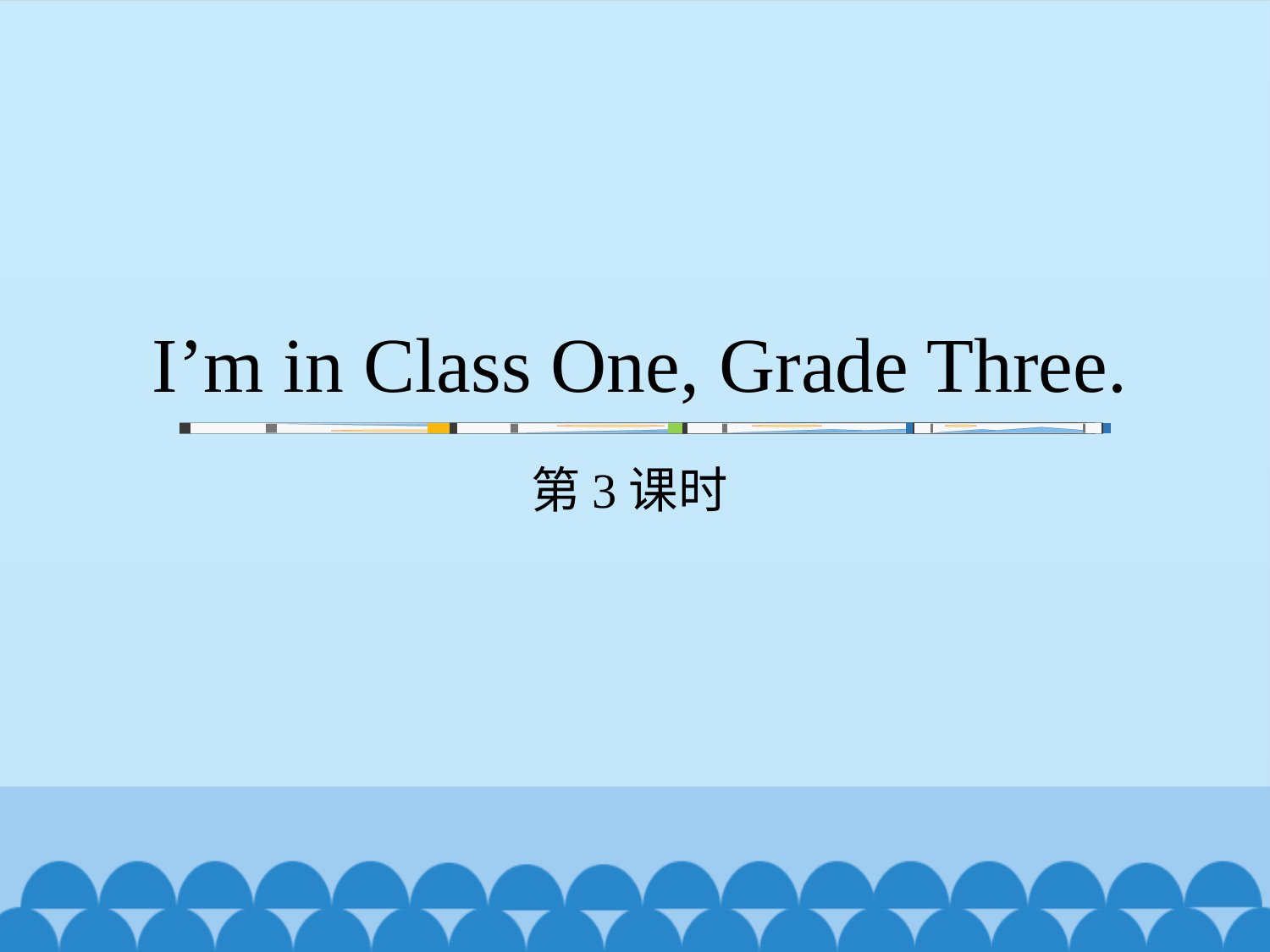

# I’m in Class One, Grade Three.

第3课时